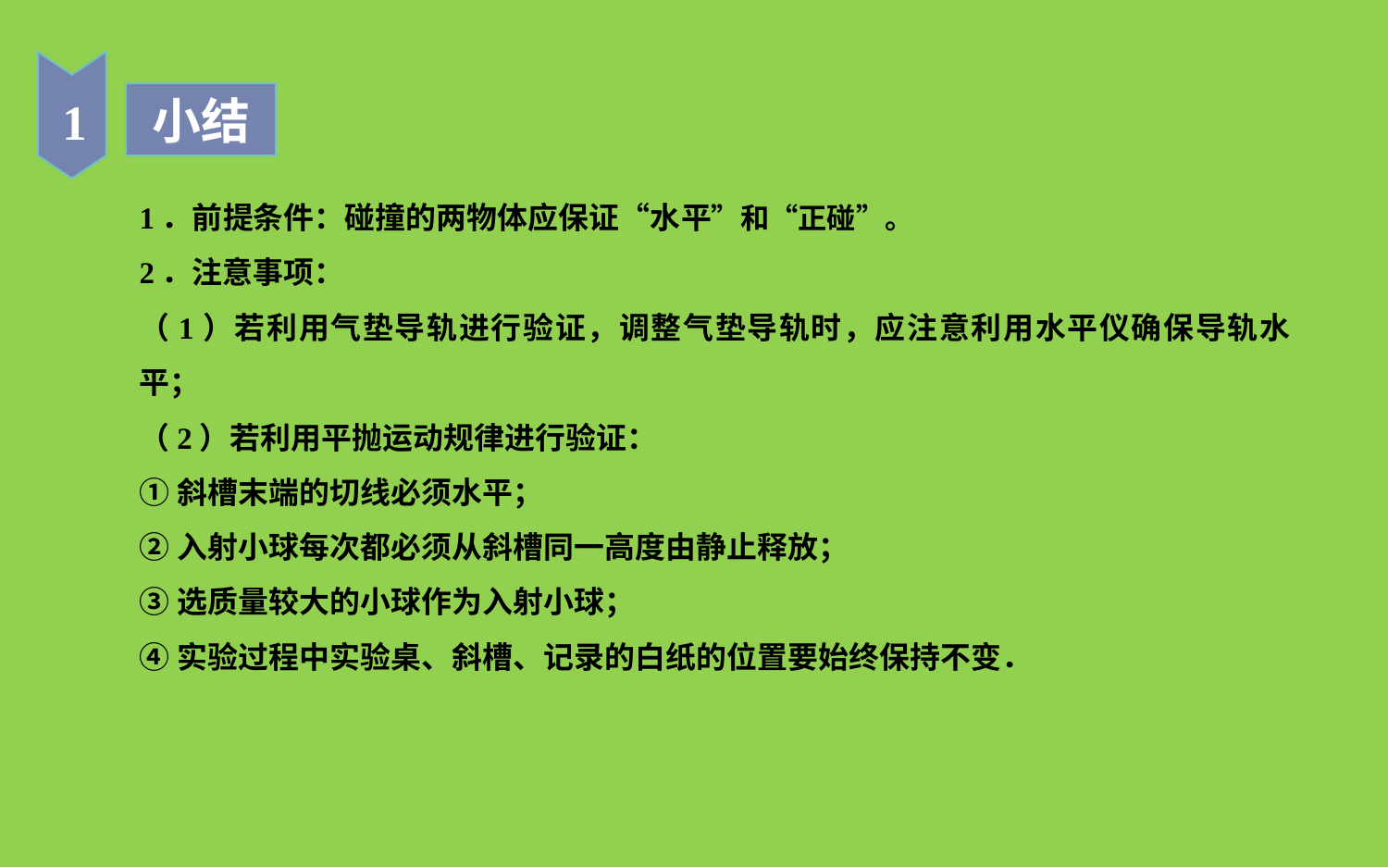

1
小结
1．前提条件：碰撞的两物体应保证“水平”和“正碰”。
2．注意事项：
（1）若利用气垫导轨进行验证，调整气垫导轨时，应注意利用水平仪确保导轨水平；
（2）若利用平抛运动规律进行验证：
①斜槽末端的切线必须水平；
②入射小球每次都必须从斜槽同一高度由静止释放；
③选质量较大的小球作为入射小球；
④实验过程中实验桌、斜槽、记录的白纸的位置要始终保持不变．